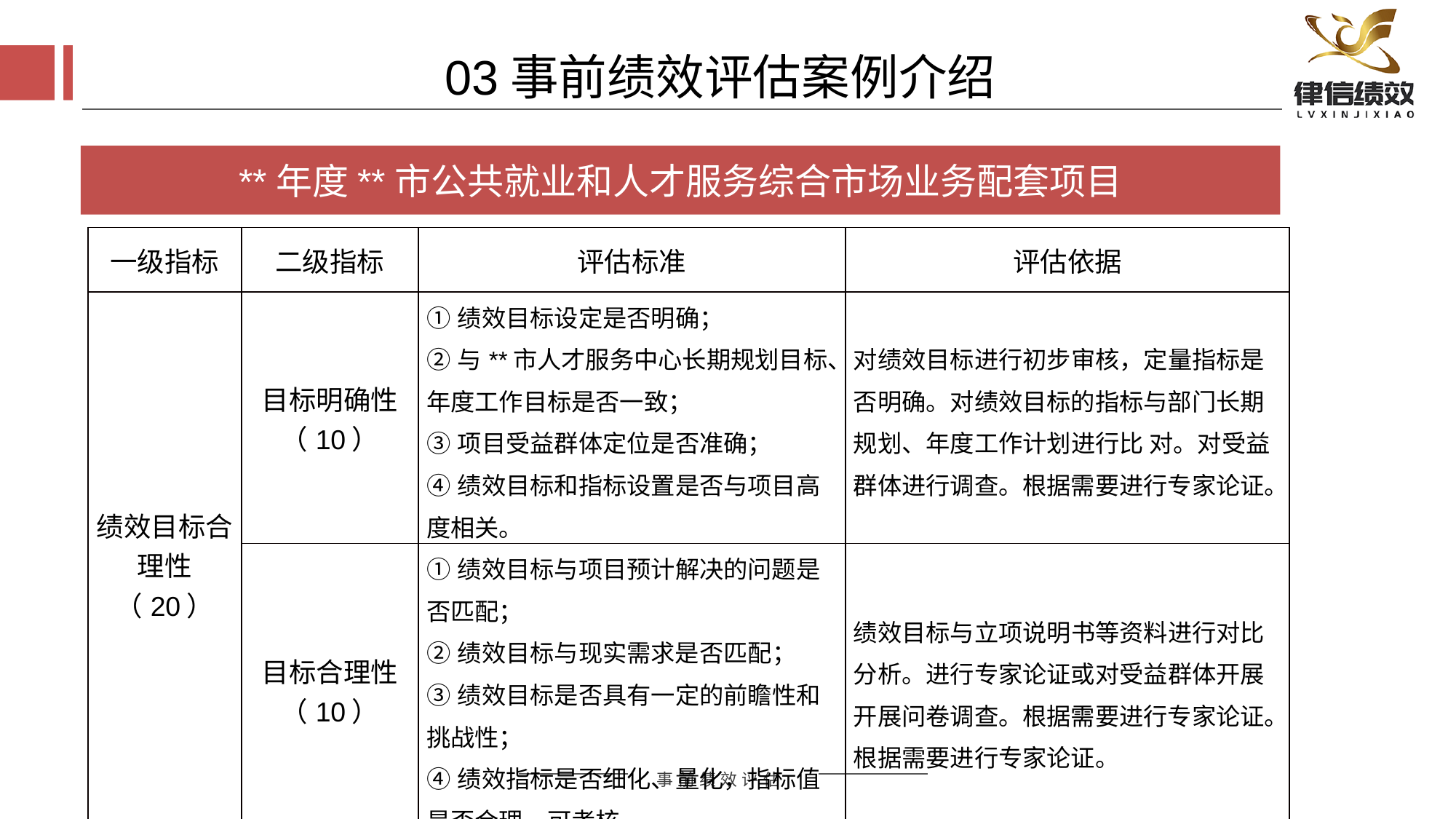

03事前绩效评估案例介绍
**年度**市公共就业和人才服务综合市场业务配套项目
| 一级指标 | 二级指标 | 评估标准 | 评估依据 |
| --- | --- | --- | --- |
| 绩效目标合理性（20） | 目标明确性（10） | ①绩效目标设定是否明确； ②与\*\*市人才服务中心长期规划目标、年度工作目标是否一致； ③项目受益群体定位是否准确； ④绩效目标和指标设置是否与项目高度相关。 | 对绩效目标进行初步审核，定量指标是否明确。对绩效目标的指标与部门长期规划、年度工作计划进行比 对。对受益群体进行调查。根据需要进行专家论证。 |
|  | 目标合理性（10） | ①绩效目标与项目预计解决的问题是否匹配； ②绩效目标与现实需求是否匹配； ③绩效目标是否具有一定的前瞻性和挑战性； ④绩效指标是否细化、量化，指标值是否合理、可考核。 | 绩效目标与立项说明书等资料进行对比分析。进行专家论证或对受益群体开展开展问卷调查。根据需要进行专家论证。根据需要进行专家论证。 |
评估方式
评估方式